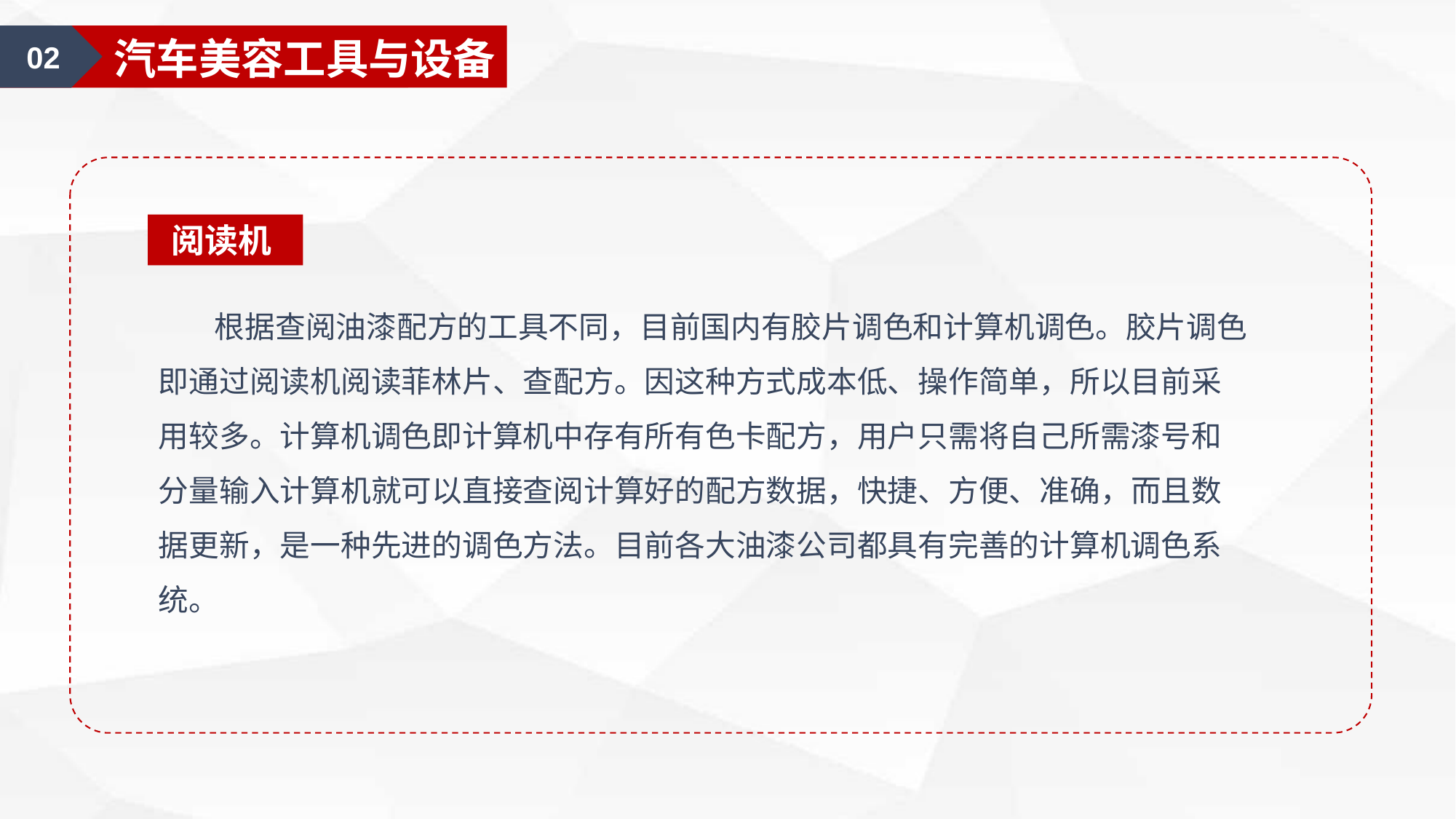

01
汽车美容认知

02
汽车美容工具与设备

阅读机
        根据查阅油漆配方的工具不同，目前国内有胶片调色和计算机调色。胶片调色即通过阅读机阅读菲林片、查配方。因这种方式成本低、操作简单，所以目前采用较多。计算机调色即计算机中存有所有色卡配方，用户只需将自己所需漆号和分量输入计算机就可以直接查阅计算好的配方数据，快捷、方便、准确，而且数据更新，是一种先进的调色方法。目前各大油漆公司都具有完善的计算机调色系统。